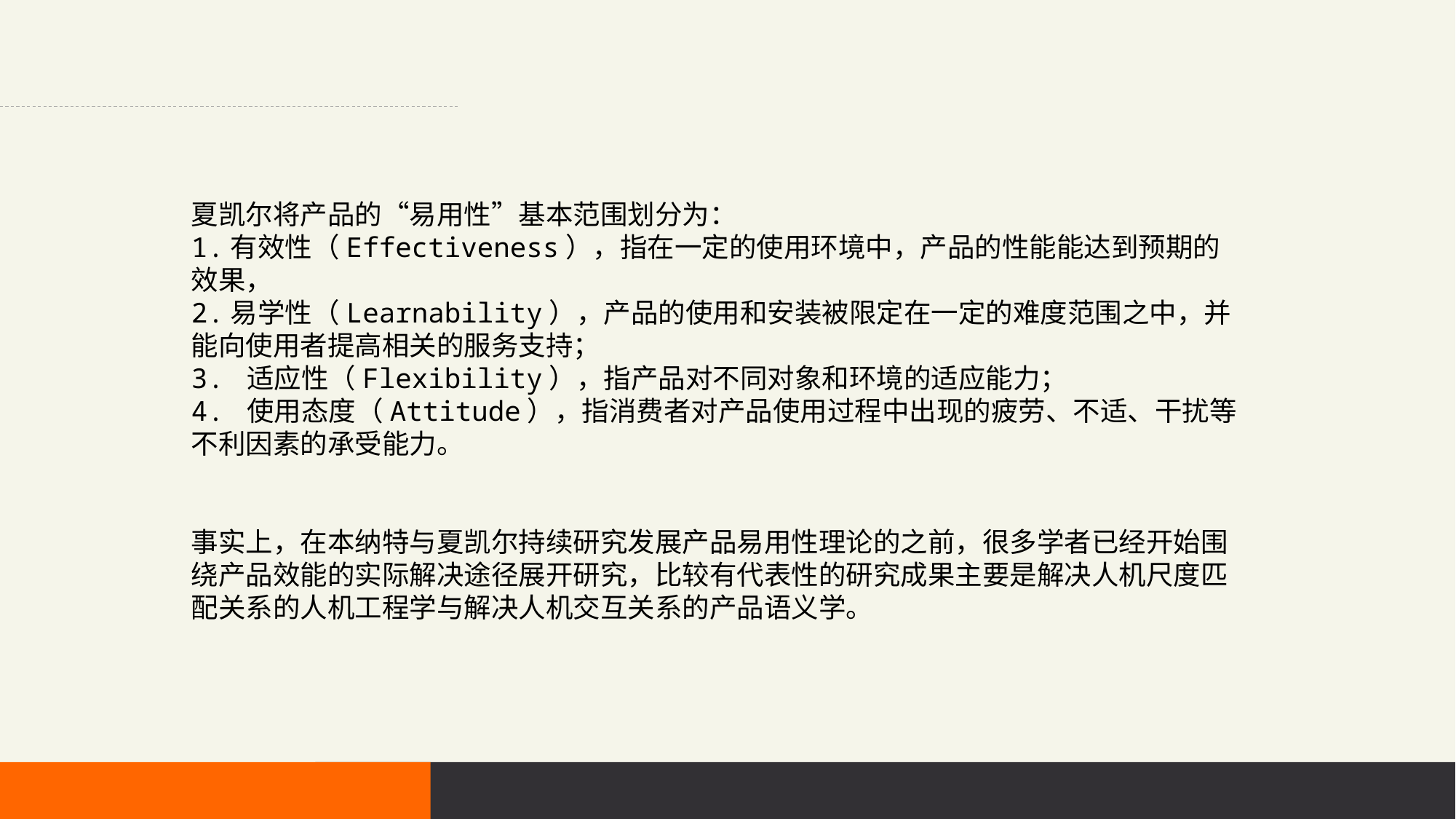

夏凯尔将产品的“易用性”基本范围划分为：
1.有效性（Effectiveness），指在一定的使用环境中，产品的性能能达到预期的效果，
2.易学性（Learnability），产品的使用和安装被限定在一定的难度范围之中，并能向使用者提高相关的服务支持；
3. 适应性（Flexibility），指产品对不同对象和环境的适应能力；
4. 使用态度（Attitude），指消费者对产品使用过程中出现的疲劳、不适、干扰等不利因素的承受能力。

事实上，在本纳特与夏凯尔持续研究发展产品易用性理论的之前，很多学者已经开始围绕产品效能的实际解决途径展开研究，比较有代表性的研究成果主要是解决人机尺度匹配关系的人机工程学与解决人机交互关系的产品语义学。